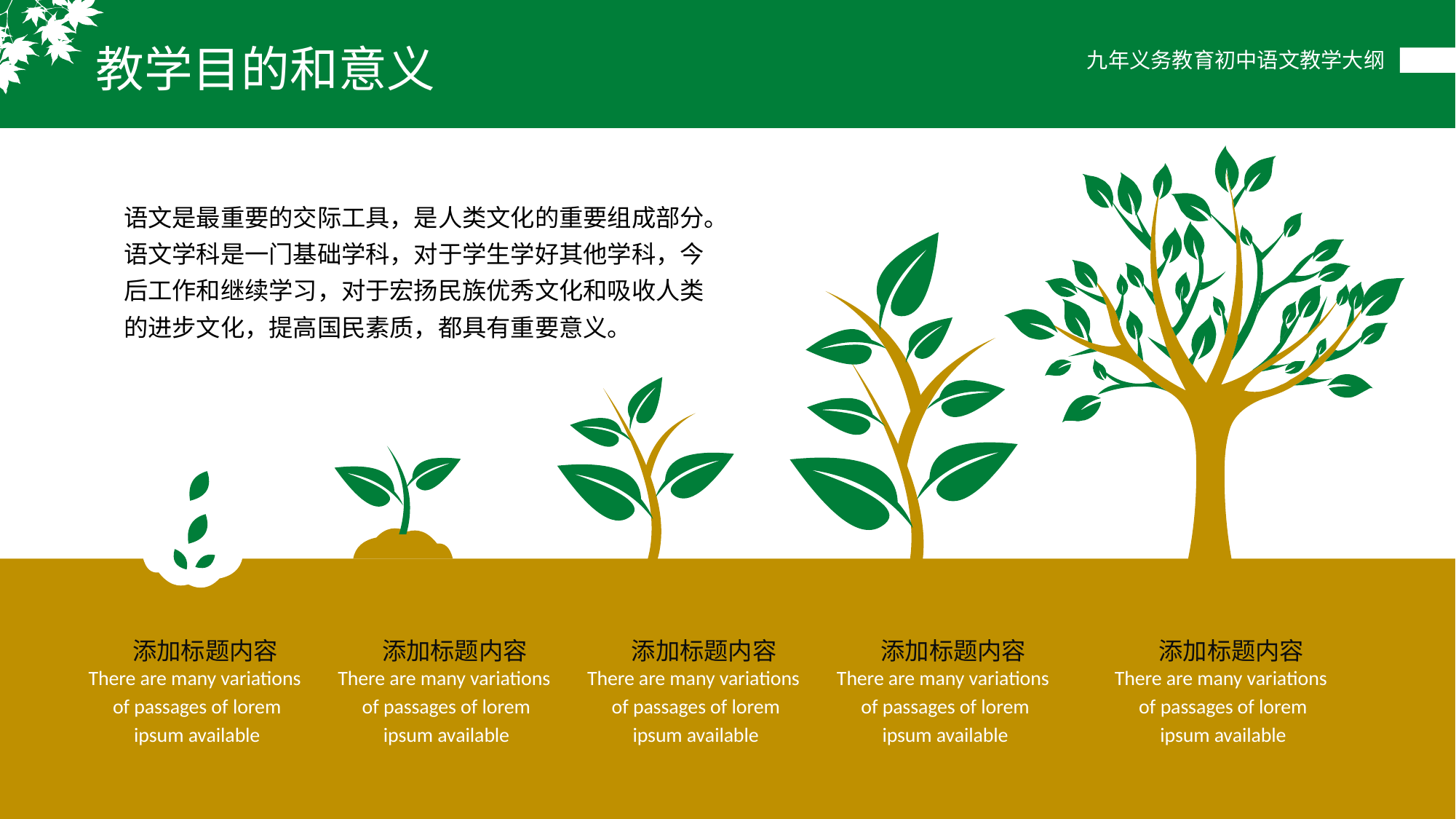

教学目的和意义

语文是最重要的交际工具，是人类文化的重要组成部分。语文学科是一门基础学科，对于学生学好其他学科，今后工作和继续学习，对于宏扬民族优秀文化和吸收人类的进步文化，提高国民素质，都具有重要意义。

添加标题内容
There are many variations
 of passages of lorem
 ipsum available
添加标题内容
There are many variations
 of passages of lorem
 ipsum available
添加标题内容
There are many variations
 of passages of lorem
 ipsum available
添加标题内容
There are many variations
 of passages of lorem
 ipsum available
添加标题内容
There are many variations
 of passages of lorem
 ipsum available
。